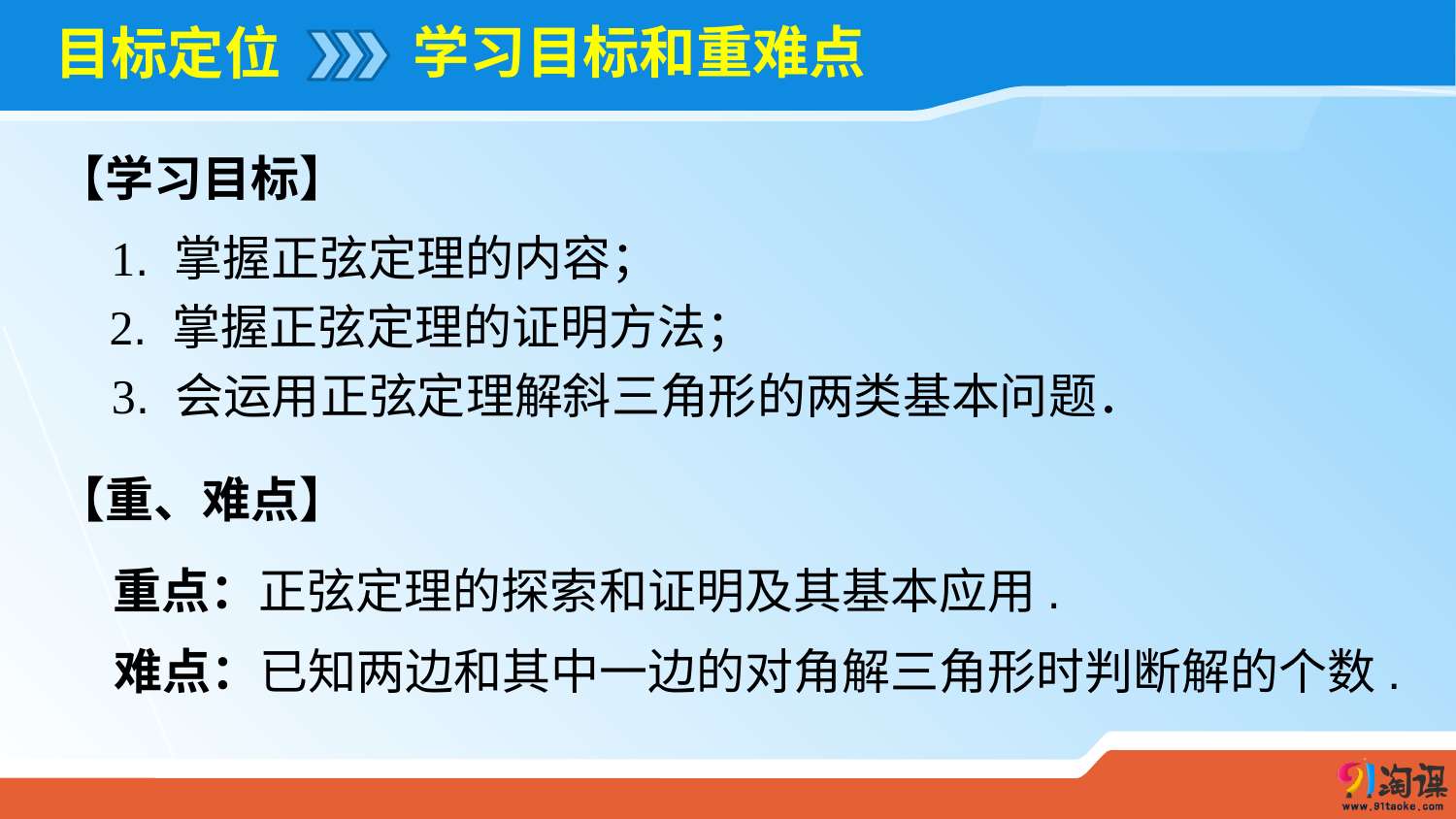

学习目标和重难点
# 目标定位
【学习目标】
1. 掌握正弦定理的内容；
2. 掌握正弦定理的证明方法；
3. 会运用正弦定理解斜三角形的两类基本问题．

【重、难点】
重点：正弦定理的探索和证明及其基本应用.
难点：已知两边和其中一边的对角解三角形时判断解的个数.